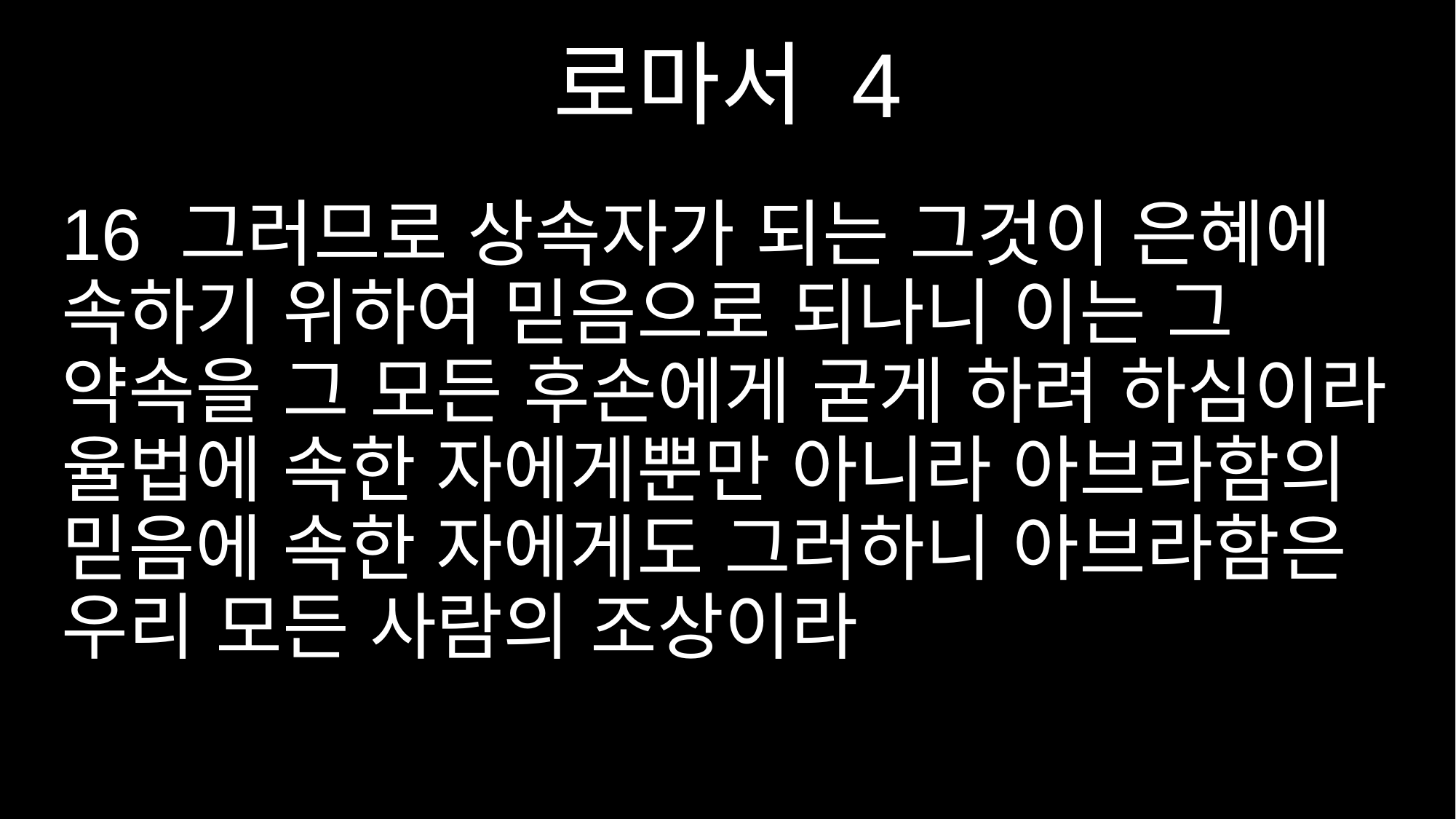

로마서 4
16 그러므로 상속자가 되는 그것이 은혜에 속하기 위하여 믿음으로 되나니 이는 그 약속을 그 모든 후손에게 굳게 하려 하심이라 율법에 속한 자에게뿐만 아니라 아브라함의 믿음에 속한 자에게도 그러하니 아브라함은 우리 모든 사람의 조상이라